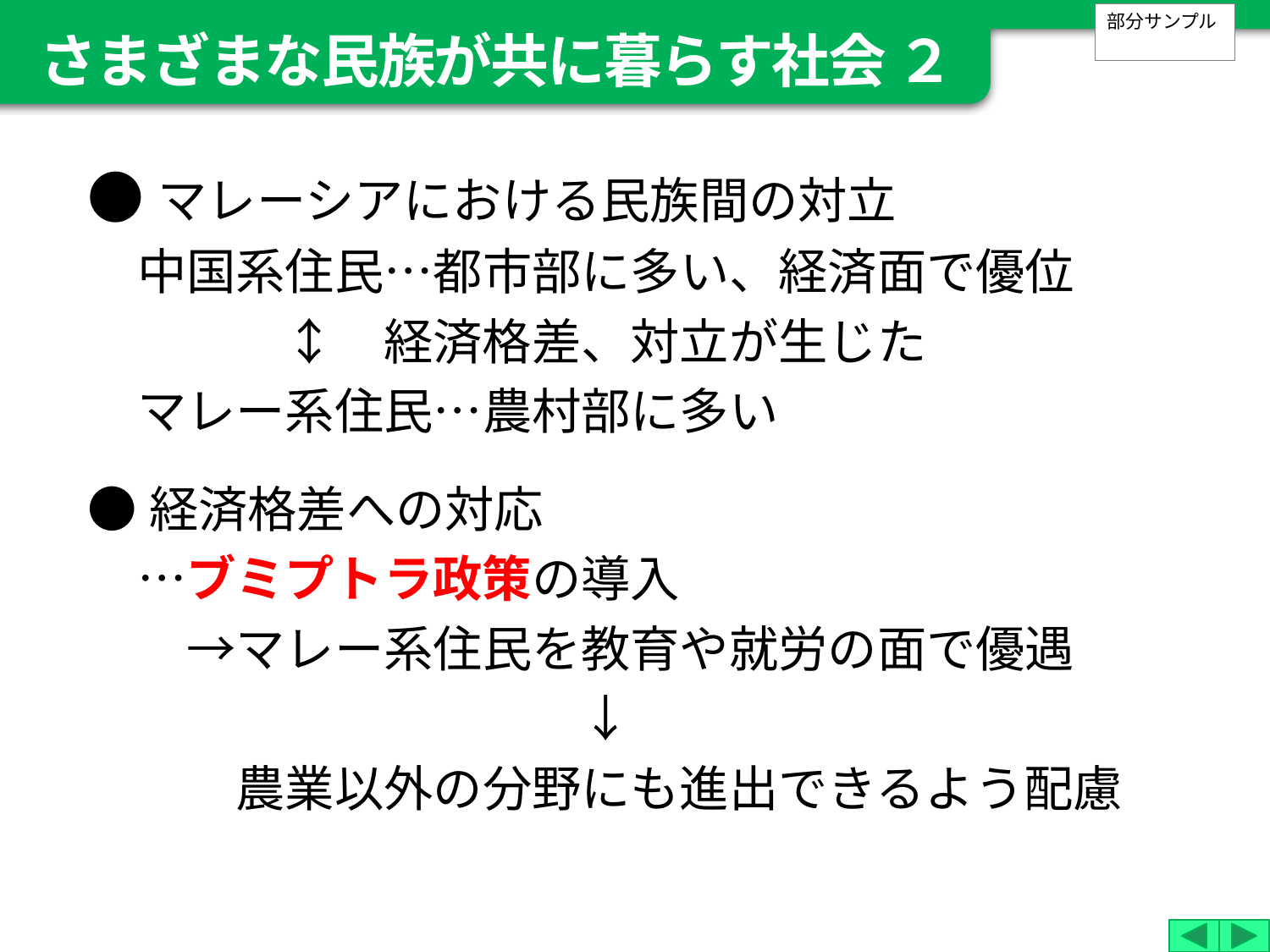

さまざまな民族が共に暮らす社会 ２
部分サンプル
●マレーシアにおける民族間の対立
　中国系住民…都市部に多い、経済面で優位
　　　　↕　経済格差、対立が生じた
　マレー系住民…農村部に多い

●経済格差への対応
　…ブミプトラ政策の導入
　　→マレー系住民を教育や就労の面で優遇
　　　　　　　　　　↓
　　　農業以外の分野にも進出できるよう配慮